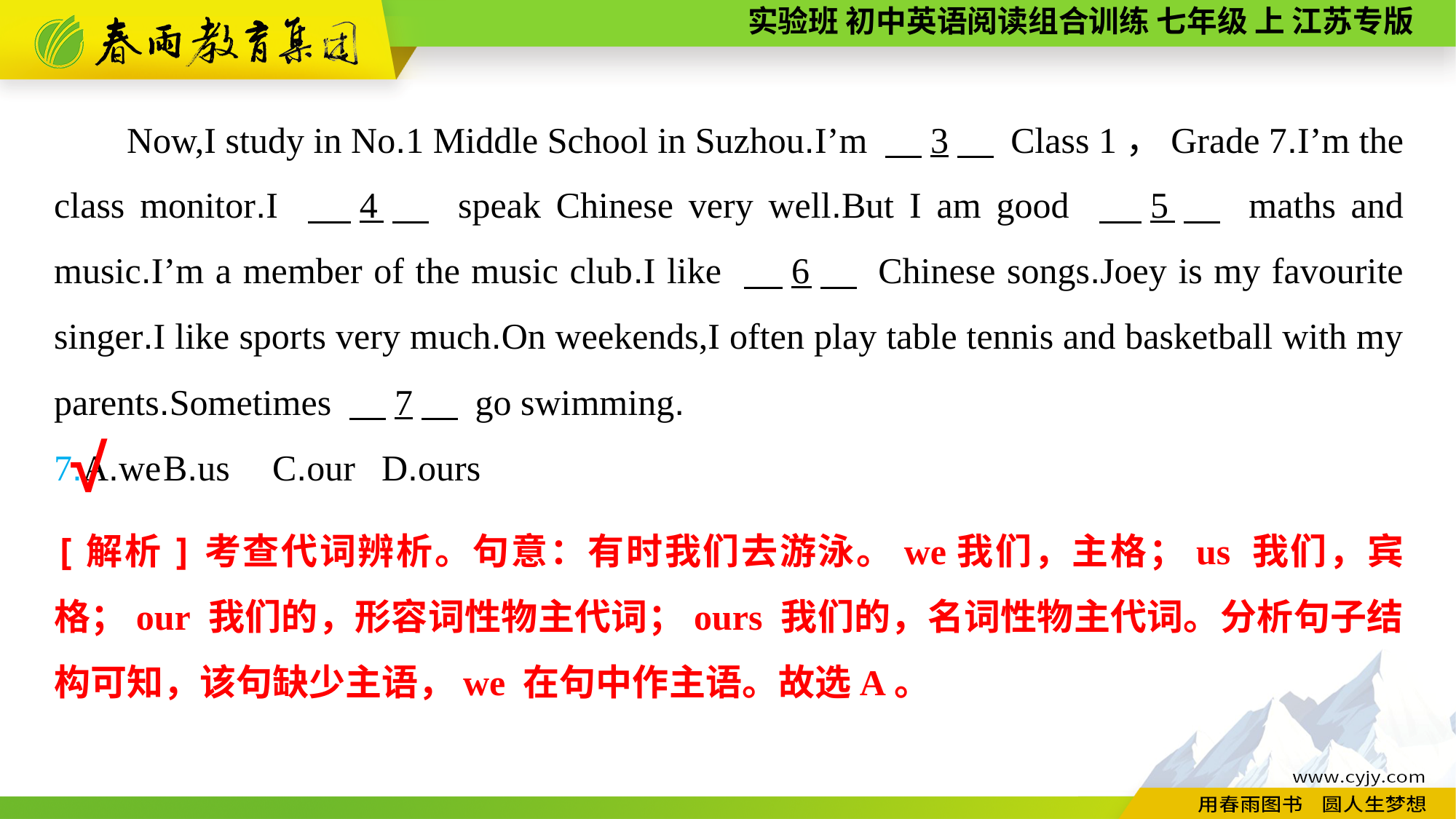

Now,I study in No.1 Middle School in Suzhou.I’m 　3　 Class 1，Grade 7.I’m the class monitor.I 　4　 speak Chinese very well.But I am good 　5　 maths and music.I’m a member of the music club.I like 　6　 Chinese songs.Joey is my favourite singer.I like sports very much.On weekends,I often play table tennis and basketball with my parents.Sometimes 　7　 go swimming.
7.A.we	B.us	C.our	D.ours
√
[解析]考查代词辨析。句意：有时我们去游泳。we我们，主格；us 我们，宾格；our 我们的，形容词性物主代词；ours 我们的，名词性物主代词。分析句子结构可知，该句缺少主语，we 在句中作主语。故选A。